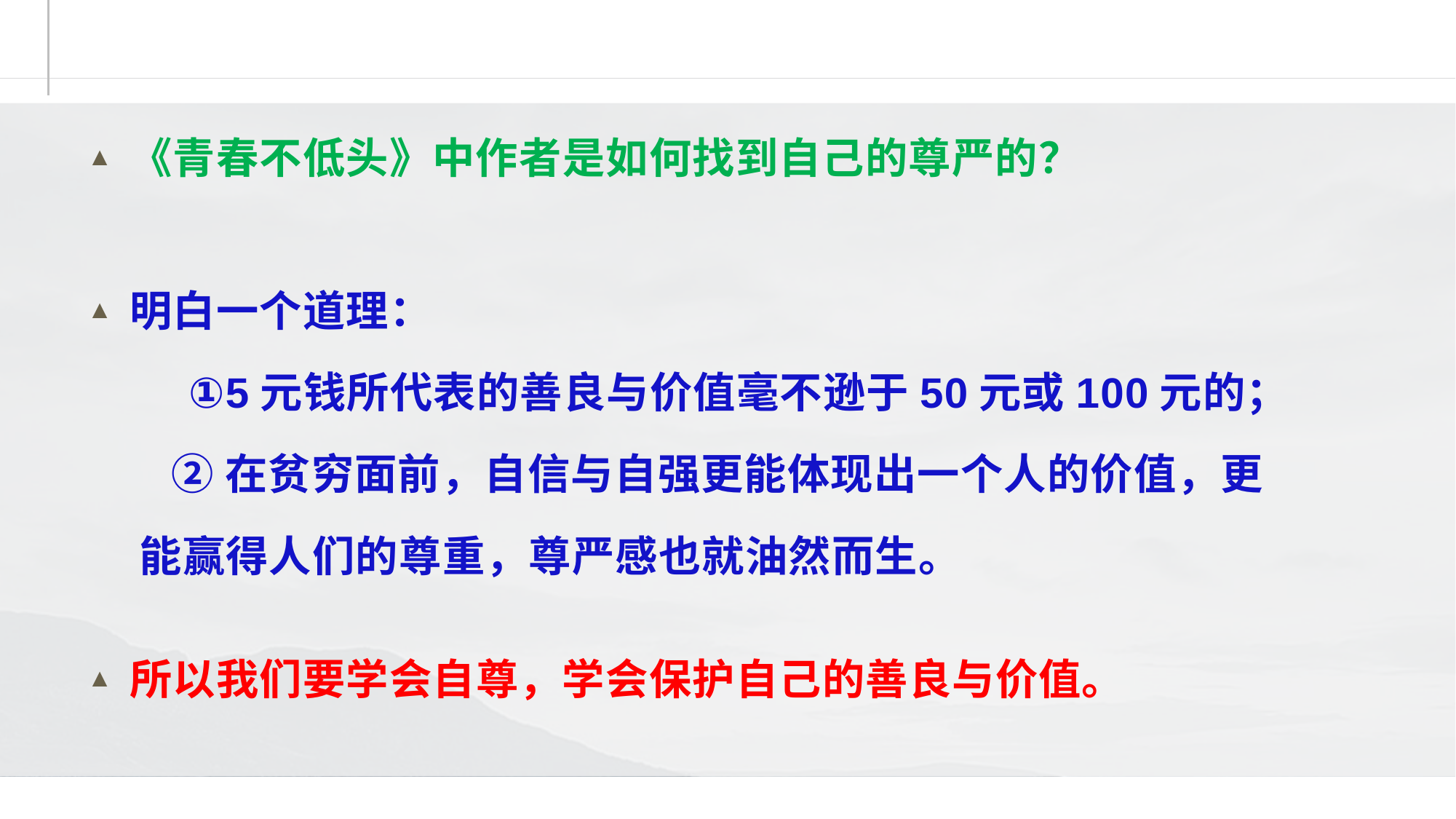

《青春不低头》中作者是如何找到自己的尊严的？
明白一个道理：
        ①5元钱所代表的善良与价值毫不逊于50元或100元的；
        ②在贫穷面前，自信与自强更能体现出一个人的价值，更
    能赢得人们的尊重，尊严感也就油然而生。
所以我们要学会自尊，学会保护自己的善良与价值。